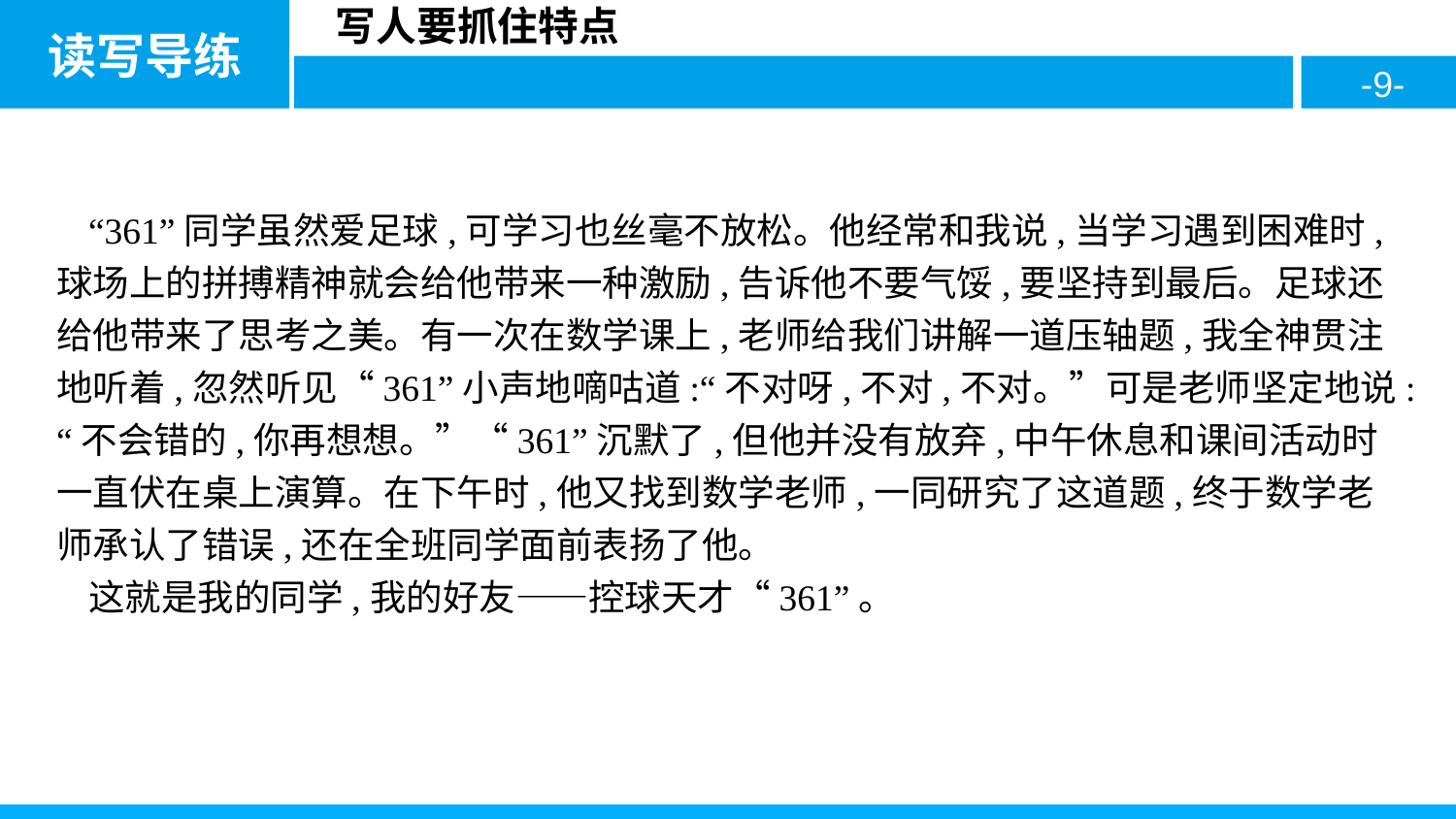

“361”同学虽然爱足球,可学习也丝毫不放松。他经常和我说,当学习遇到困难时,球场上的拼搏精神就会给他带来一种激励,告诉他不要气馁,要坚持到最后。足球还给他带来了思考之美。有一次在数学课上,老师给我们讲解一道压轴题,我全神贯注地听着,忽然听见“361”小声地嘀咕道:“不对呀,不对,不对。”可是老师坚定地说:“不会错的,你再想想。”“361”沉默了,但他并没有放弃,中午休息和课间活动时一直伏在桌上演算。在下午时,他又找到数学老师,一同研究了这道题,终于数学老师承认了错误,还在全班同学面前表扬了他。
这就是我的同学,我的好友——控球天才“361”。